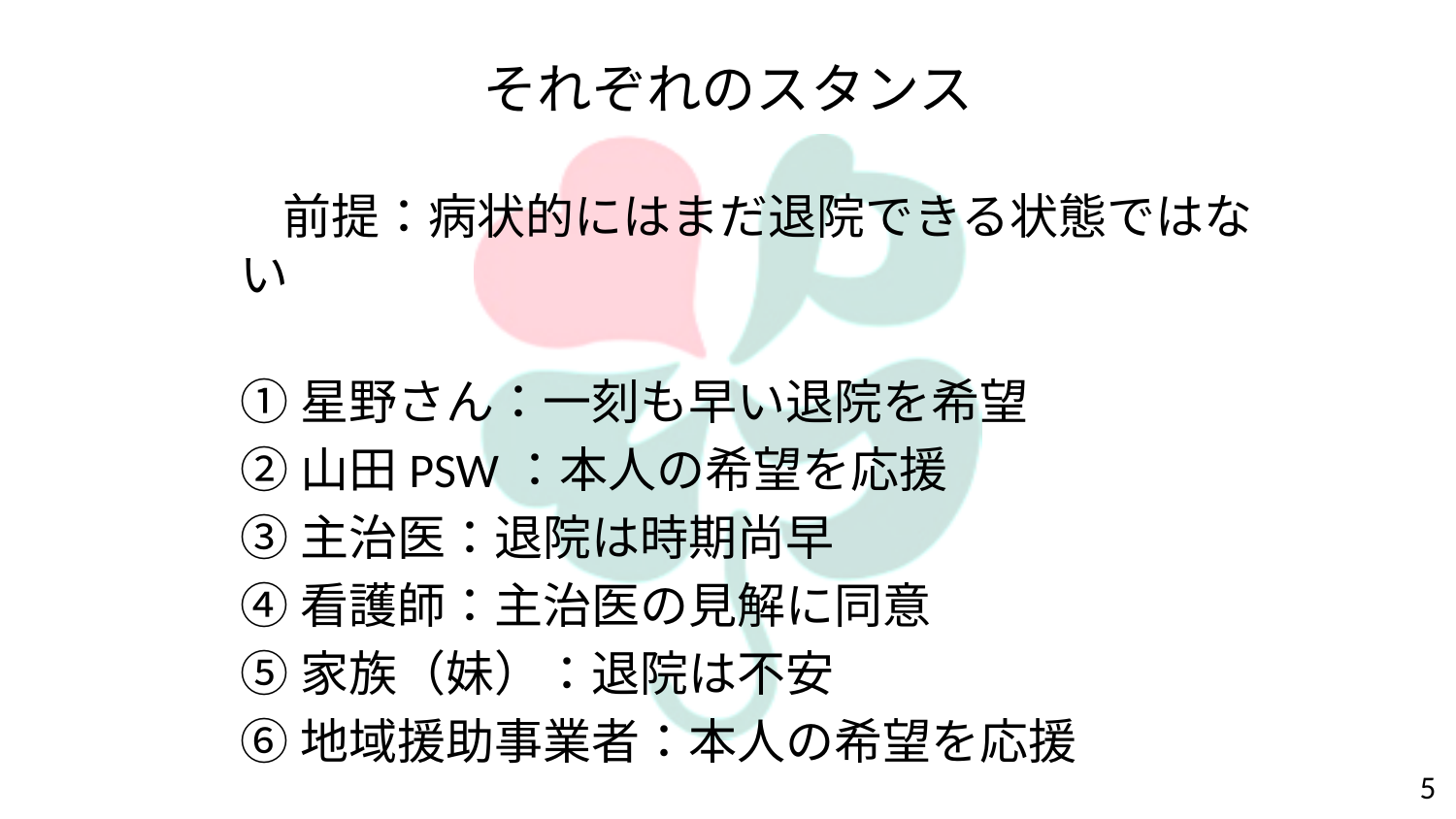

それぞれのスタンス

　前提：病状的にはまだ退院できる状態ではない

①星野さん：一刻も早い退院を希望
②山田PSW：本人の希望を応援
③主治医：退院は時期尚早
④看護師：主治医の見解に同意
⑤家族（妹）：退院は不安
⑥地域援助事業者：本人の希望を応援

5